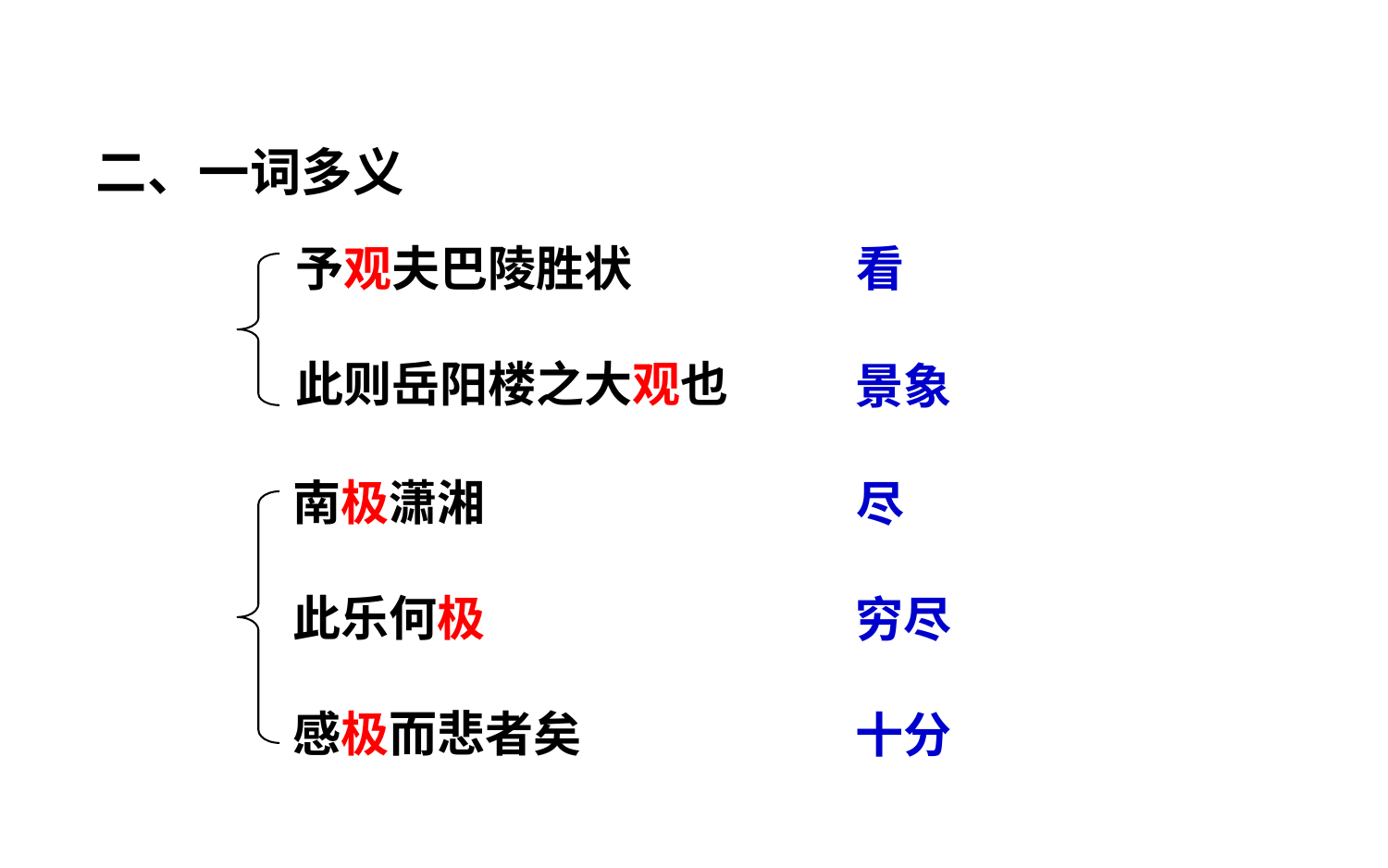

二、一词多义
予观夫巴陵胜状

此则岳阳楼之大观也
看

景象
南极潇湘

此乐何极

感极而悲者矣
尽

穷尽
十分